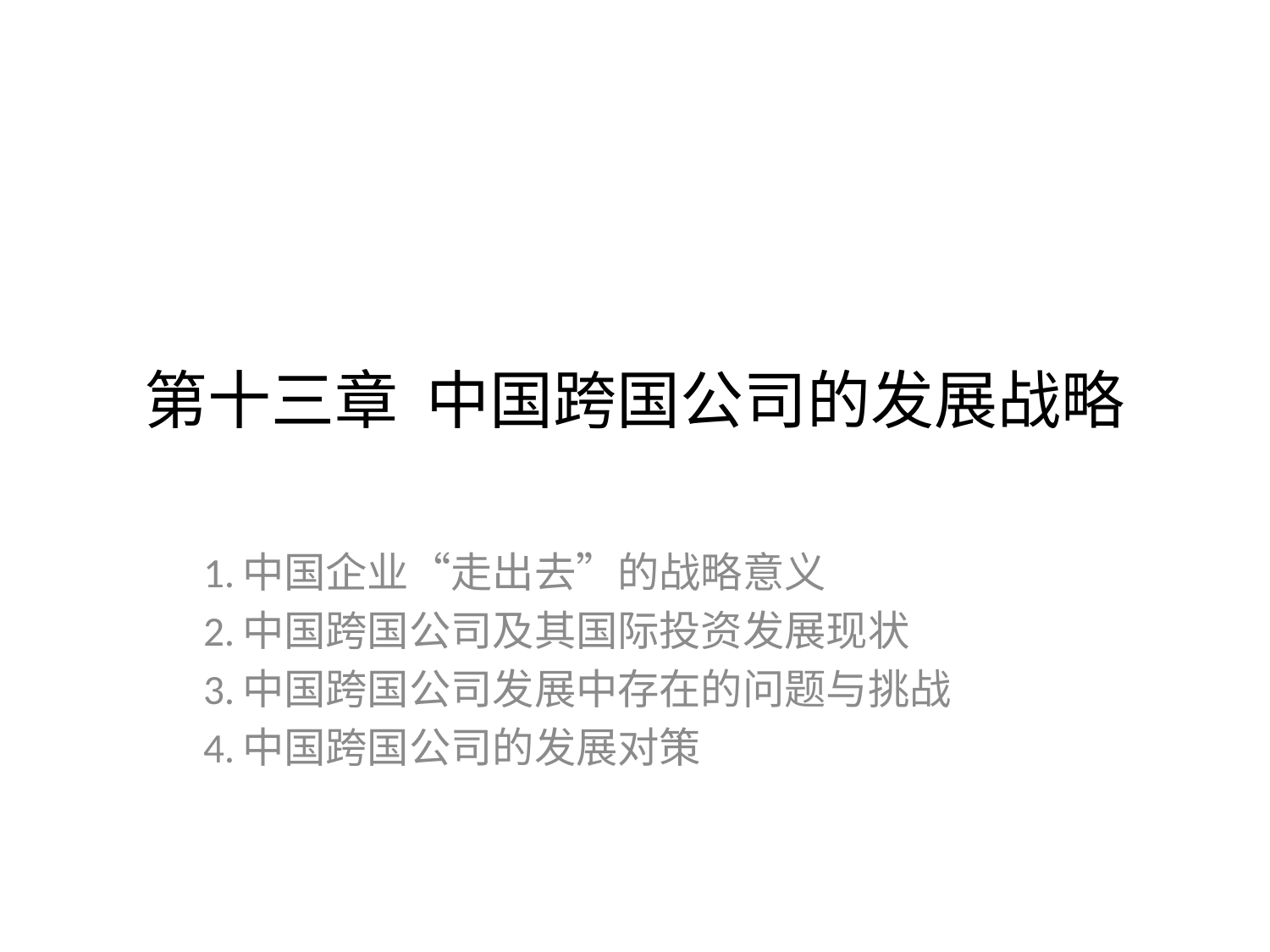

# 第十三章  中国跨国公司的发展战略
1.中国企业“走出去”的战略意义
2.中国跨国公司及其国际投资发展现状
3.中国跨国公司发展中存在的问题与挑战
4.中国跨国公司的发展对策